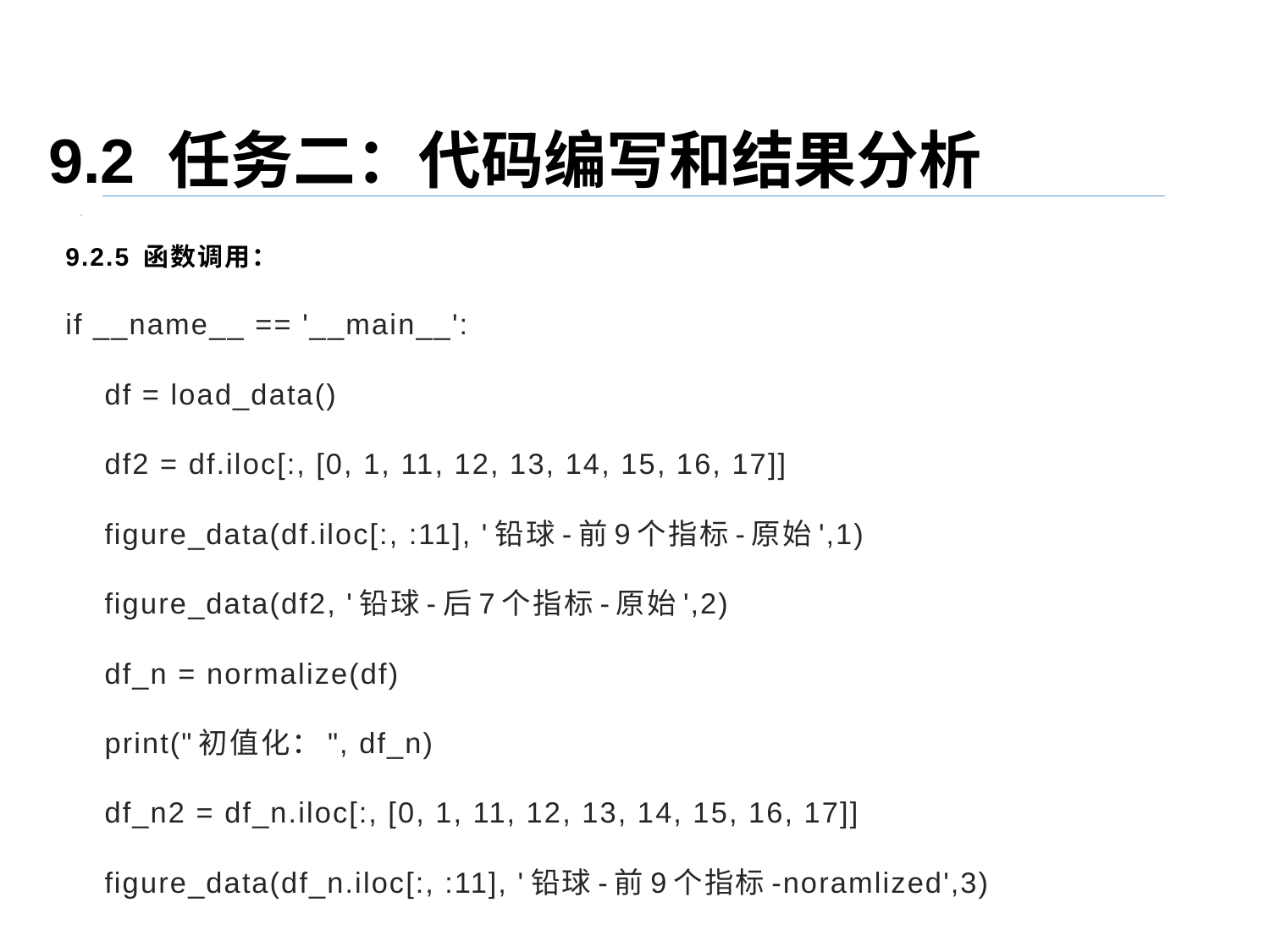

9.2 任务二：代码编写和结果分析
9.2.5 函数调用：
if __name__ == '__main__':
    df = load_data()
    df2 = df.iloc[:, [0, 1, 11, 12, 13, 14, 15, 16, 17]]
    figure_data(df.iloc[:, :11], '铅球-前9个指标-原始',1)
    figure_data(df2, '铅球-后7个指标-原始',2)
    df_n = normalize(df)
    print("初值化：", df_n)
    df_n2 = df_n.iloc[:, [0, 1, 11, 12, 13, 14, 15, 16, 17]]
    figure_data(df_n.iloc[:, :11], '铅球-前9个指标-noramlized',3)